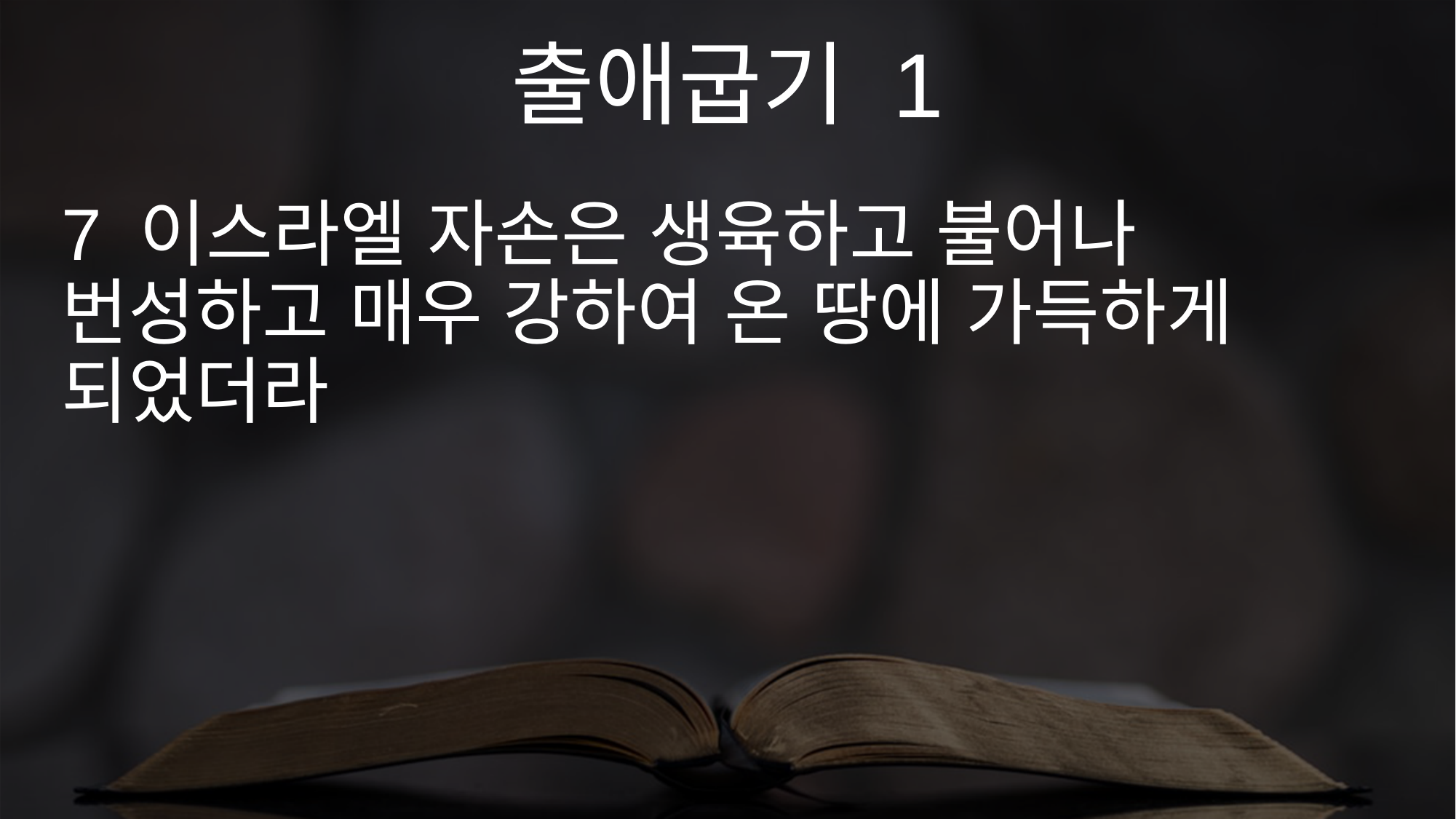

출애굽기 1
7 이스라엘 자손은 생육하고 불어나 번성하고 매우 강하여 온 땅에 가득하게 되었더라